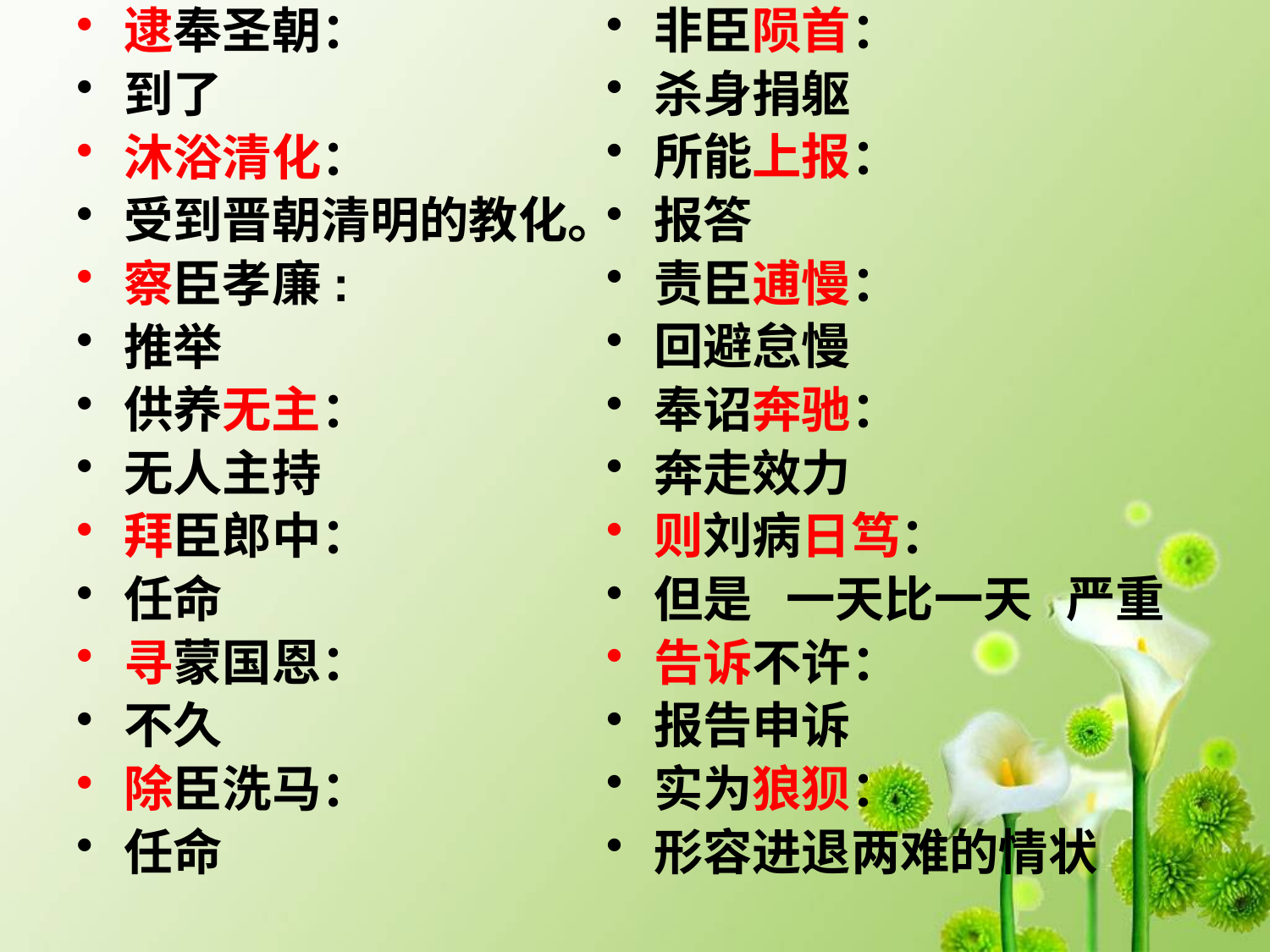

逮奉圣朝：
到了
沐浴清化：
受到晋朝清明的教化。
察臣孝廉:
推举
供养无主：
无人主持
拜臣郎中：
任命
寻蒙国恩：
不久
除臣洗马：
任命
非臣陨首：
杀身捐躯
所能上报：
报答
责臣逋慢：
回避怠慢
奉诏奔驰：
奔走效力
则刘病日笃：
但是   一天比一天   严重
告诉不许：
报告申诉
实为狼狈：
形容进退两难的情状